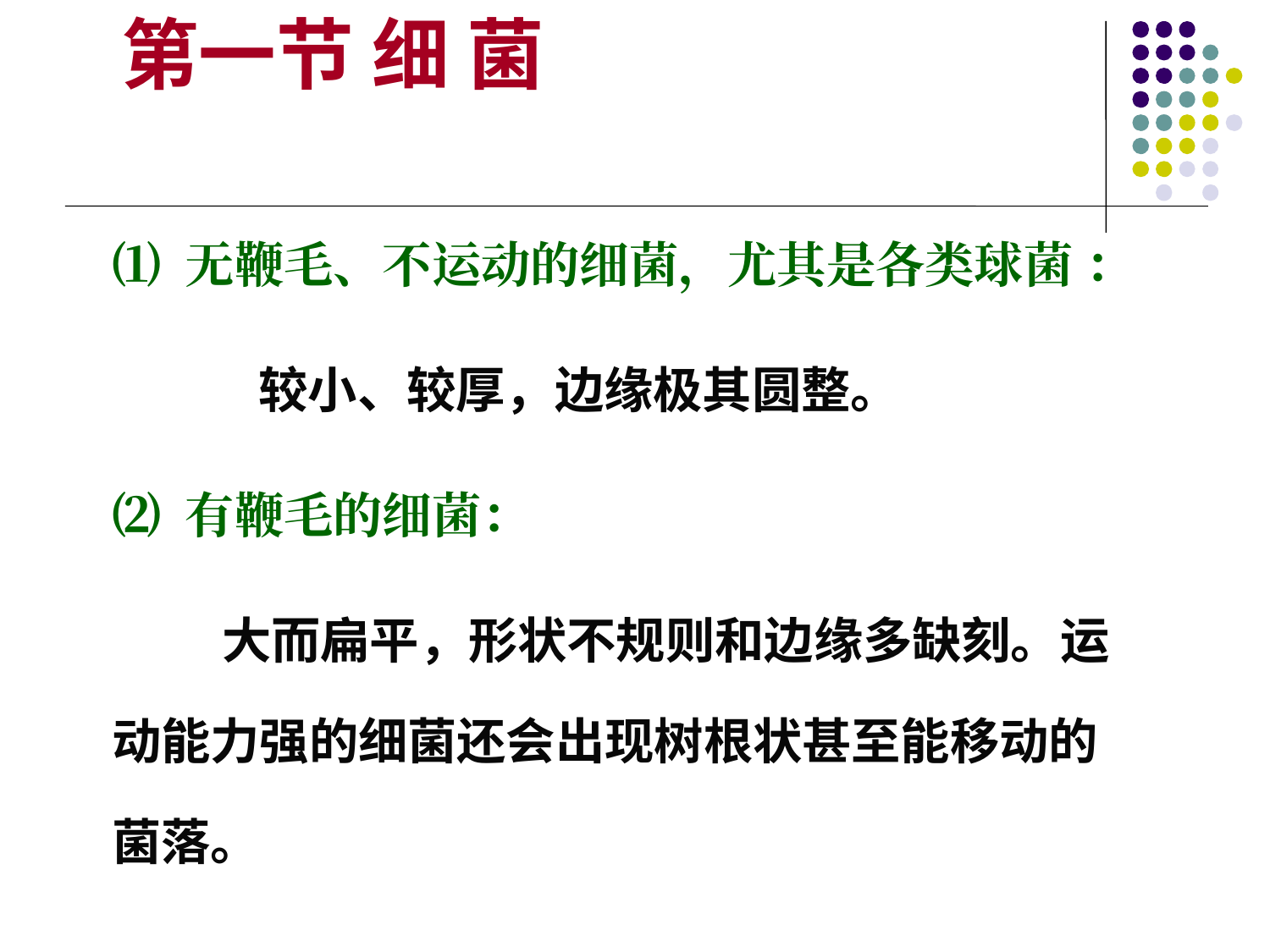

第一节 细 菌
⑴ 无鞭毛、不运动的细菌，尤其是各类球菌 ：
           较小、较厚，边缘极其圆整。
⑵ 有鞭毛的细菌：
        大而扁平，形状不规则和边缘多缺刻。运动能力强的细菌还会出现树根状甚至能移动的菌落。